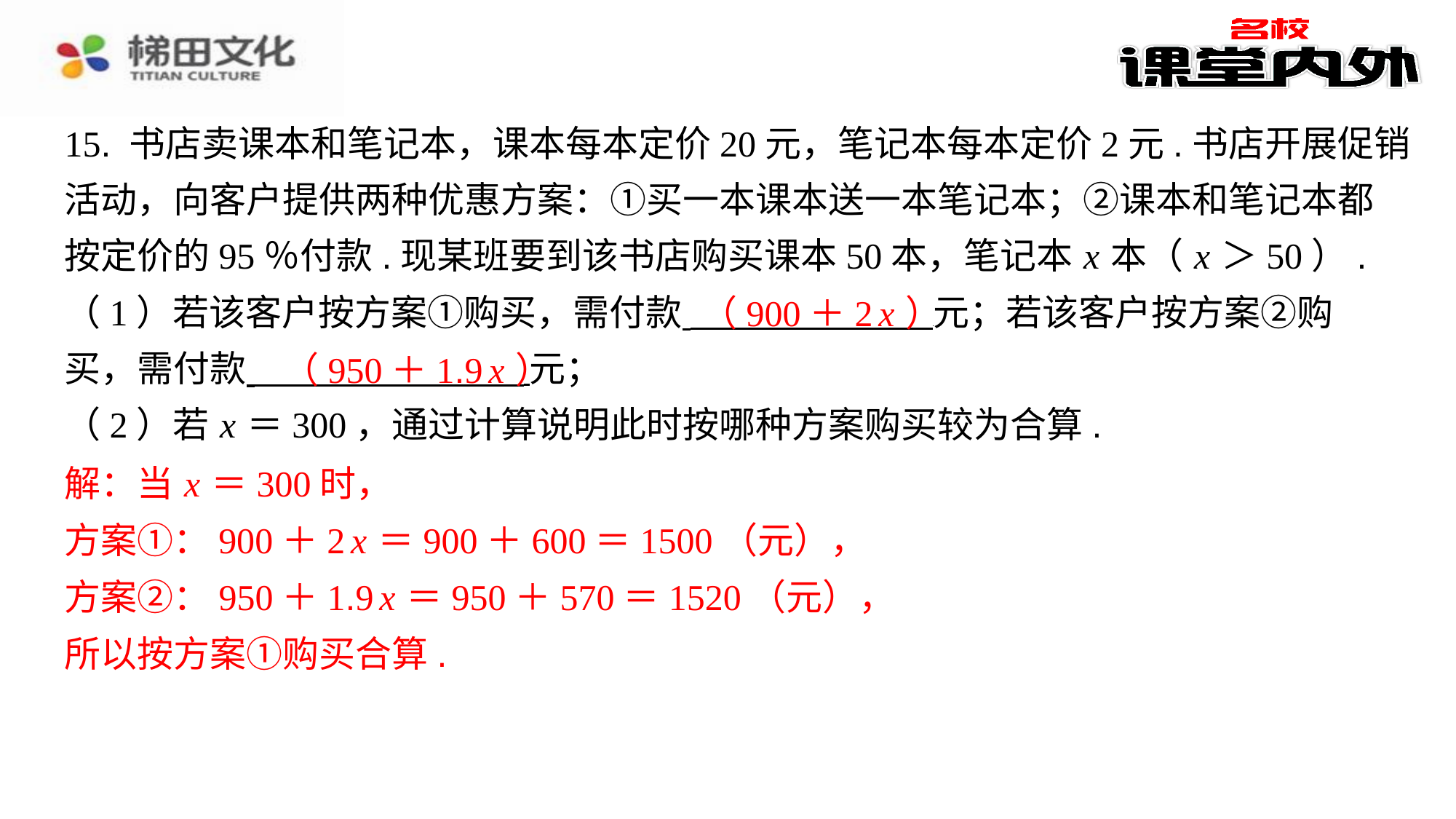

15. 书店卖课本和笔记本，课本每本定价20元，笔记本每本定价2元.书店开展促销
活动，向客户提供两种优惠方案：①买一本课本送一本笔记本；②课本和笔记本都
按定价的95％付款.现某班要到该书店购买课本50本，笔记本 x 本（ x ＞50）.
（1）若该客户按方案①购买，需付款                                      元；若该客户按方案②购
买，需付款                                          元；
（2）若 x ＝300，通过计算说明此时按哪种方案购买较为合算.
解：当 x ＝300时，
方案①：900＋2 x ＝900＋600＝1500（元），
方案②：950＋1.9 x ＝950＋570＝1520（元），
所以按方案①购买合算.
（900＋2 x ）
（950＋1.9 x ）
解：当 x ＝300时，
方案①：900＋2 x ＝900＋600＝1500（元），
方案②：950＋1.9 x ＝950＋570＝1520（元），
所以按方案①购买合算.